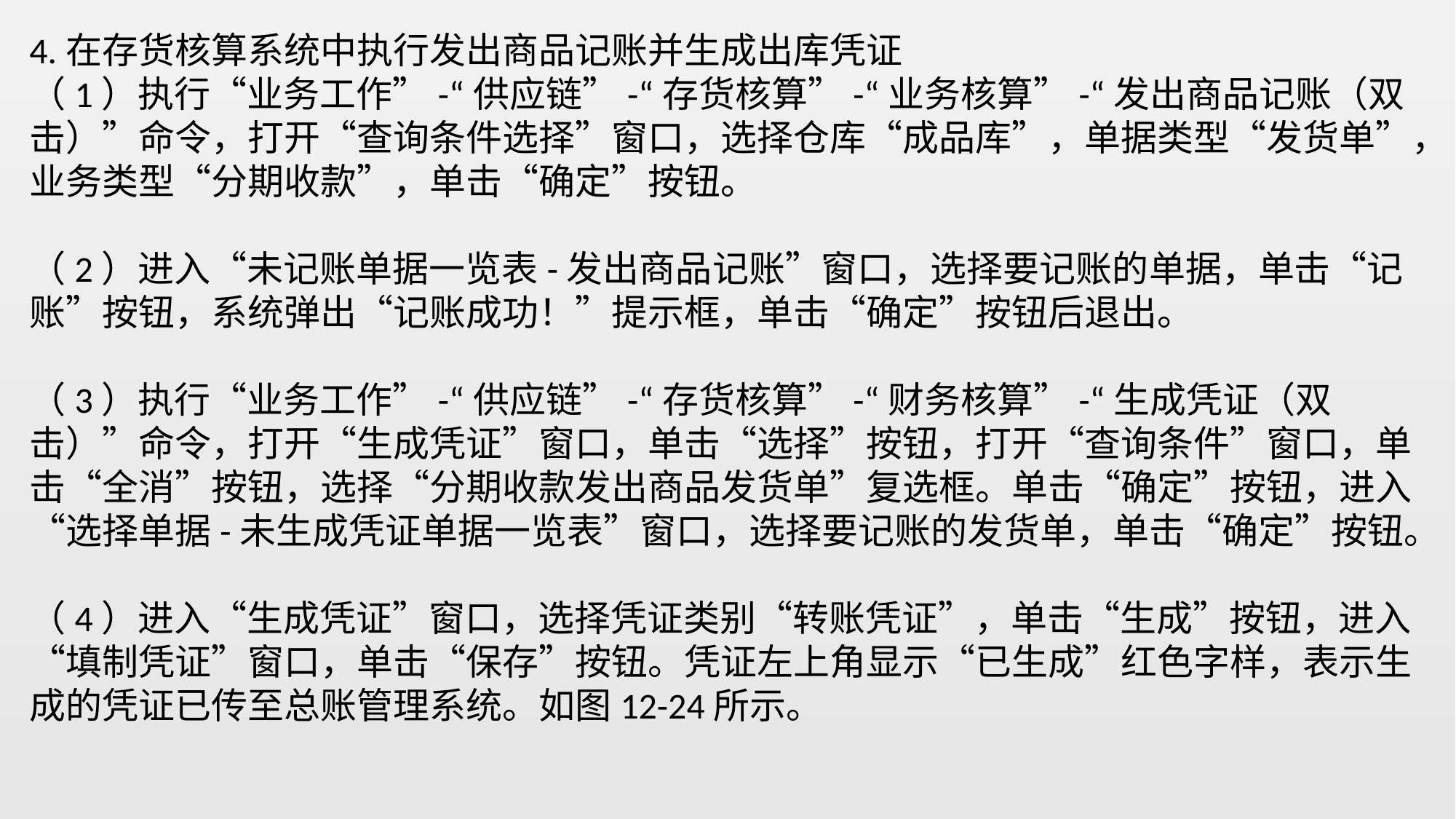

4.在存货核算系统中执行发出商品记账并生成出库凭证
（1）执行“业务工作”-“供应链”-“存货核算”-“业务核算”-“发出商品记账（双击）”命令，打开“查询条件选择”窗口，选择仓库“成品库”，单据类型“发货单”，业务类型“分期收款”，单击“确定”按钮。

（2）进入“未记账单据一览表-发出商品记账”窗口，选择要记账的单据，单击“记账”按钮，系统弹出“记账成功！”提示框，单击“确定”按钮后退出。

（3）执行“业务工作”-“供应链”-“存货核算”-“财务核算”-“生成凭证（双击）”命令，打开“生成凭证”窗口，单击“选择”按钮，打开“查询条件”窗口，单击“全消”按钮，选择“分期收款发出商品发货单”复选框。单击“确定”按钮，进入“选择单据-未生成凭证单据一览表”窗口，选择要记账的发货单，单击“确定”按钮。

（4）进入“生成凭证”窗口，选择凭证类别“转账凭证”，单击“生成”按钮，进入“填制凭证”窗口，单击“保存”按钮。凭证左上角显示“已生成”红色字样，表示生成的凭证已传至总账管理系统。如图12-24所示。